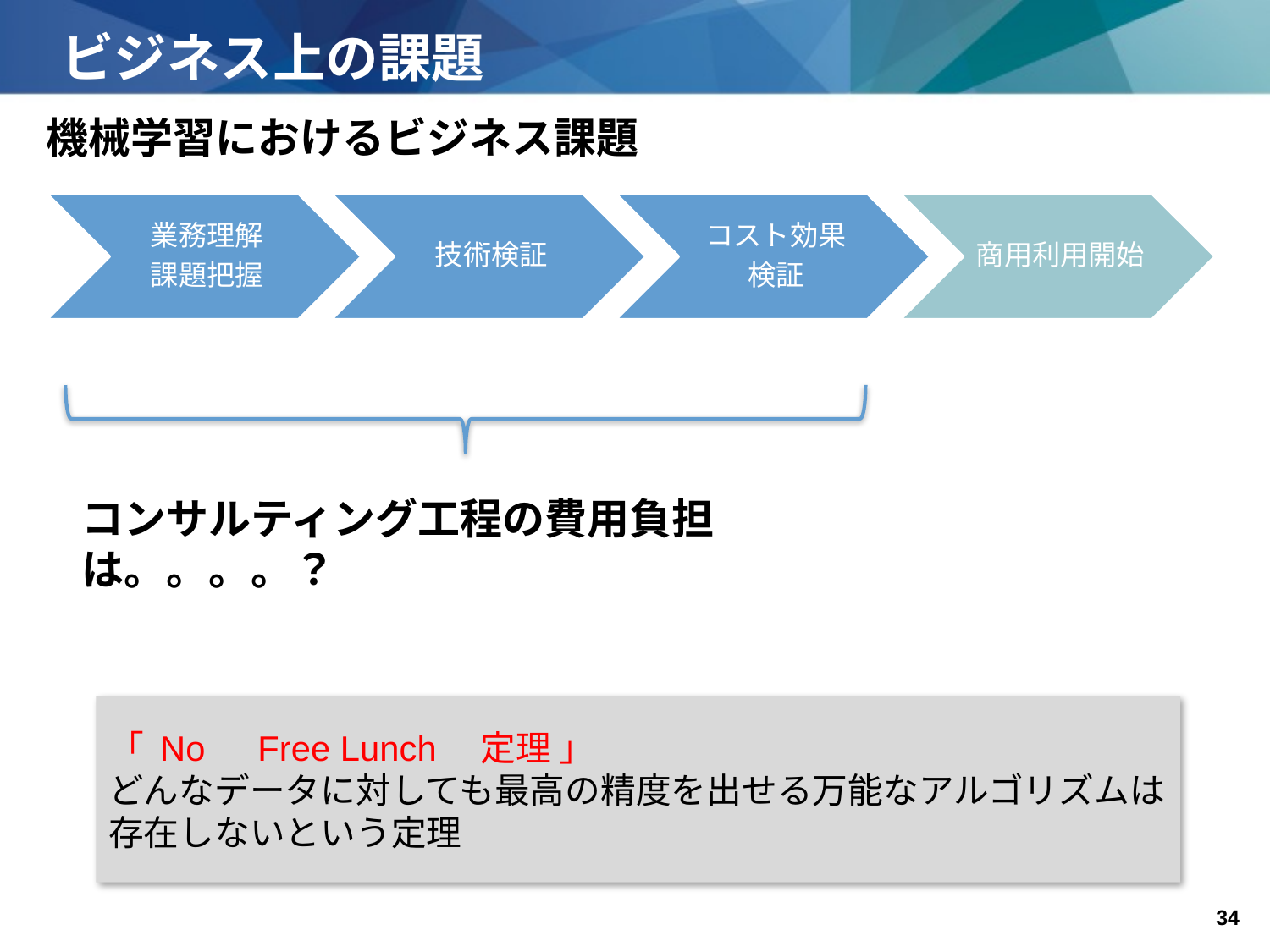

# ビジネス上の課題

機械学習におけるビジネス課題
業務理解
課題把握
技術検証
コスト効果
検証
商用利用開始
コンサルティング工程の費用負担は。。。。？
「 No　Free Lunch　定理 」
どんなデータに対しても最高の精度を出せる万能なアルゴリズムは存在しないという定理